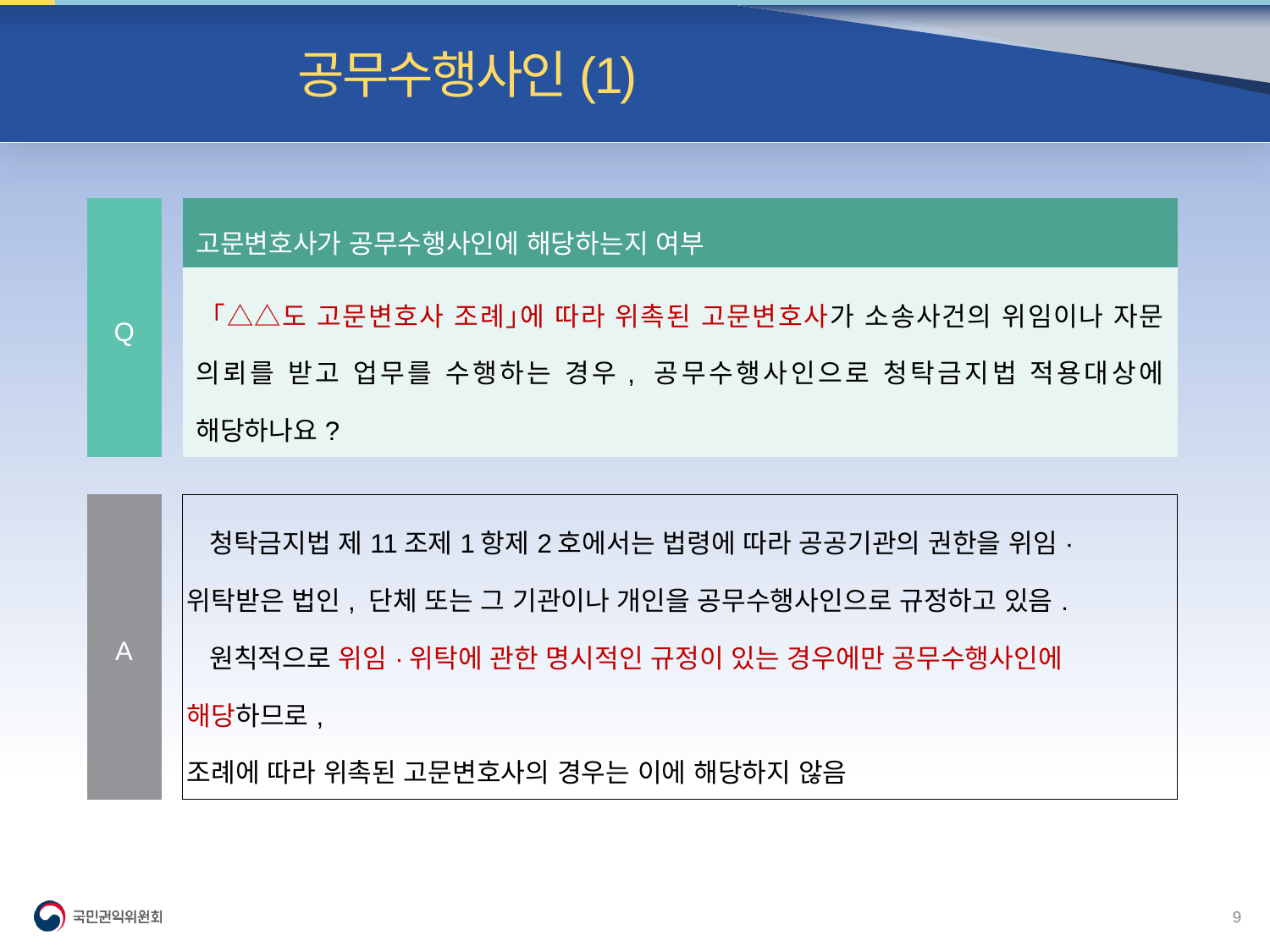

빈발 질의| 공무수행사인(1)

| Q |  | 고문변호사가 공무수행사인에 해당하는지 여부 |
| --- | --- | --- |
|  |  | ｢△△도 고문변호사 조례｣에 따라 위촉된 고문변호사가 소송사건의 위임이나 자문 의뢰를 받고 업무를 수행하는 경우, 공무수행사인으로 청탁금지법 적용대상에 해당하나요? |
|  |  |  |
| A |  | 청탁금지법 제11조제1항제2호에서는 법령에 따라 공공기관의 권한을 위임·위탁받은 법인, 단체 또는 그 기관이나 개인을 공무수행사인으로 규정하고 있음. 원칙적으로 위임·위탁에 관한 명시적인 규정이 있는 경우에만 공무수행사인에 해당하므로, 조례에 따라 위촉된 고문변호사의 경우는 이에 해당하지 않음 |
9